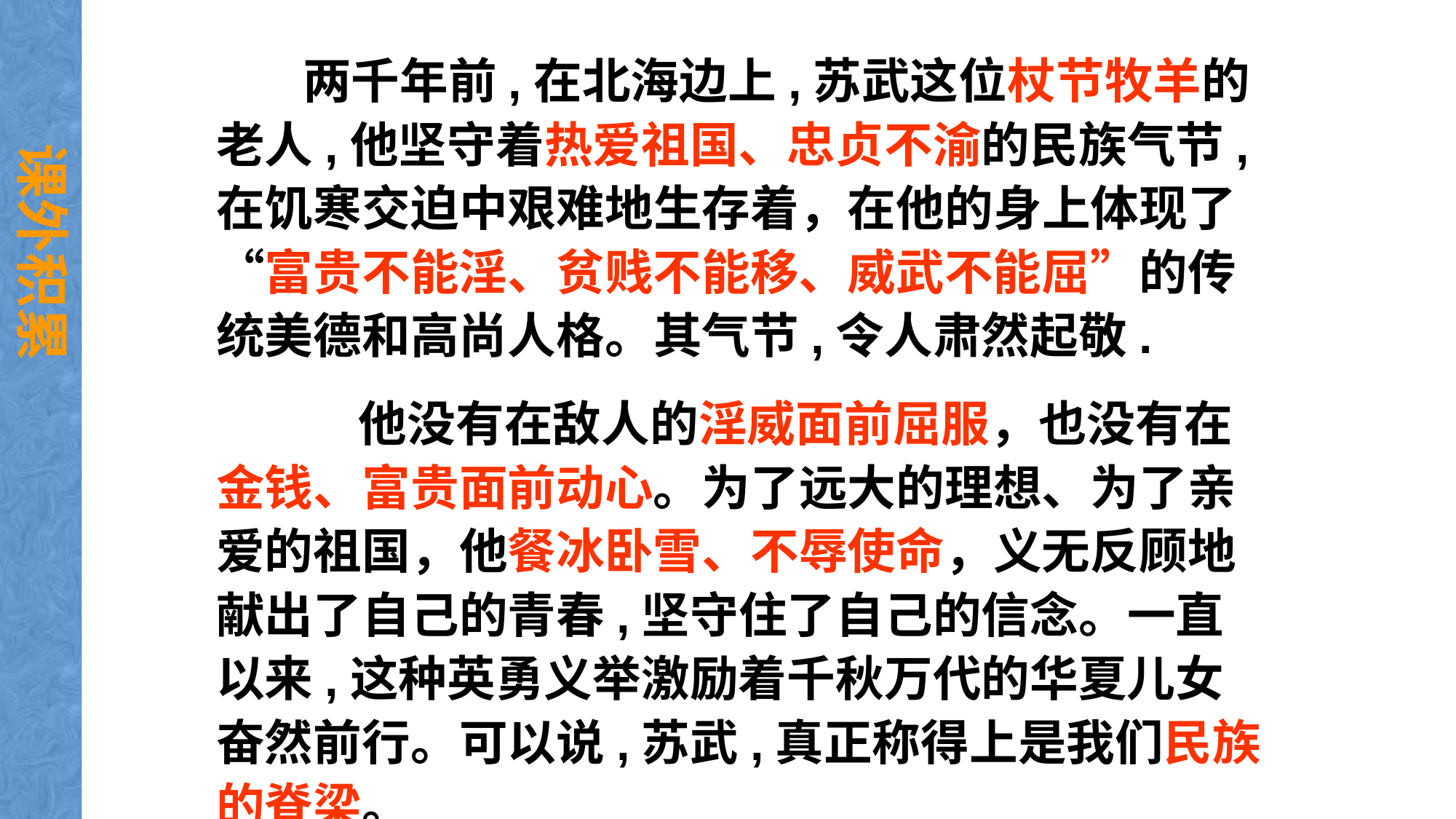

两千年前,在北海边上,苏武这位杖节牧羊的老人,他坚守着热爱祖国、忠贞不渝的民族气节,在饥寒交迫中艰难地生存着，在他的身上体现了“富贵不能淫、贫贱不能移、威武不能屈”的传统美德和高尚人格。其气节,令人肃然起敬.
    他没有在敌人的淫威面前屈服，也没有在金钱、富贵面前动心。为了远大的理想、为了亲爱的祖国，他餐冰卧雪、不辱使命，义无反顾地献出了自己的青春,坚守住了自己的信念。一直以来,这种英勇义举激励着千秋万代的华夏儿女奋然前行。可以说,苏武,真正称得上是我们民族的脊梁。
课外积累